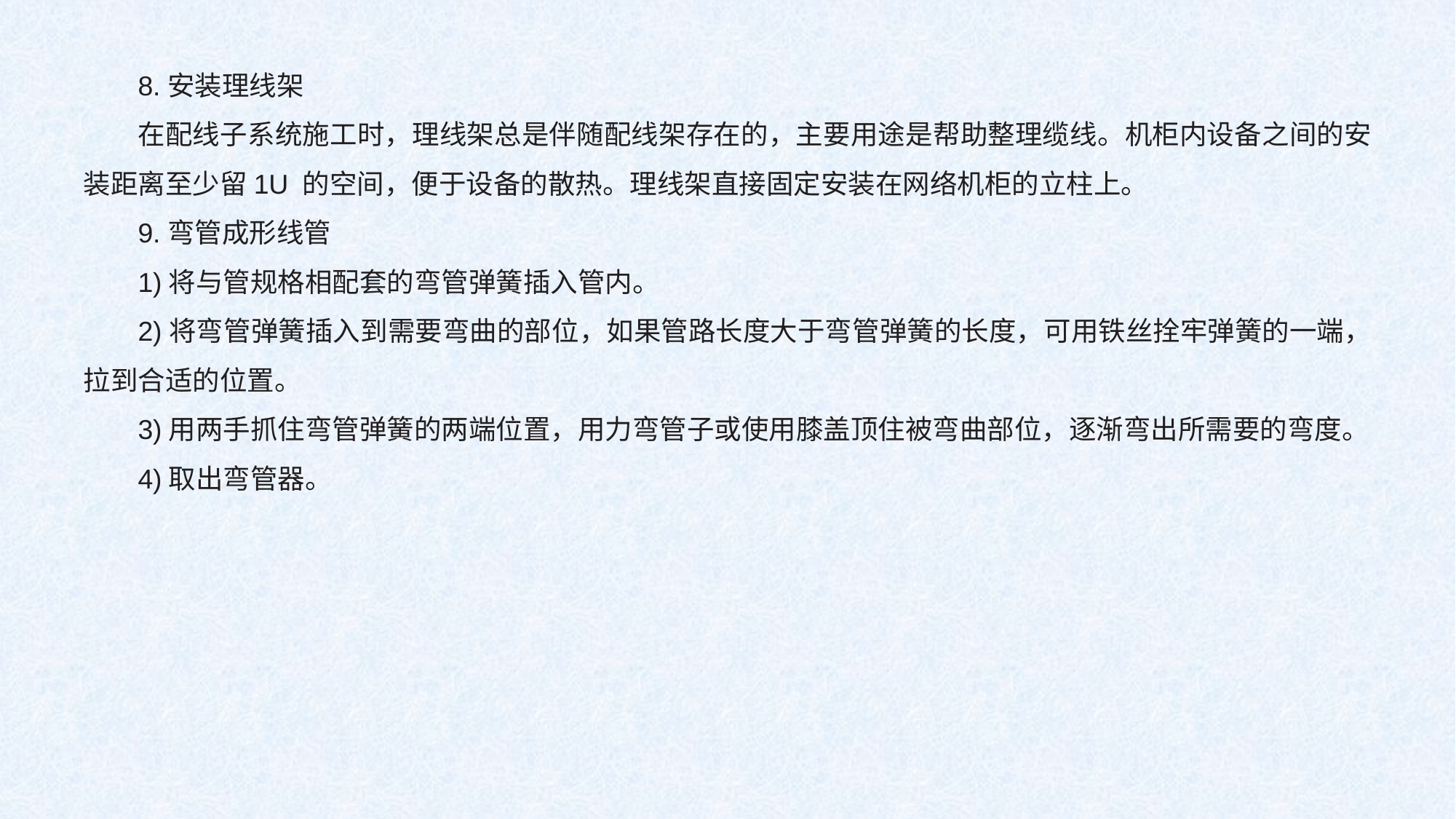

8.安装理线架
在配线子系统施工时，理线架总是伴随配线架存在的，主要用途是帮助整理缆线。机柜内设备之间的安装距离至少留1U 的空间，便于设备的散热。理线架直接固定安装在网络机柜的立柱上。
9.弯管成形线管
1)将与管规格相配套的弯管弹簧插入管内。
2)将弯管弹簧插入到需要弯曲的部位，如果管路长度大于弯管弹簧的长度，可用铁丝拴牢弹簧的一端，拉到合适的位置。
3)用两手抓住弯管弹簧的两端位置，用力弯管子或使用膝盖顶住被弯曲部位，逐渐弯出所需要的弯度。
4)取出弯管器。